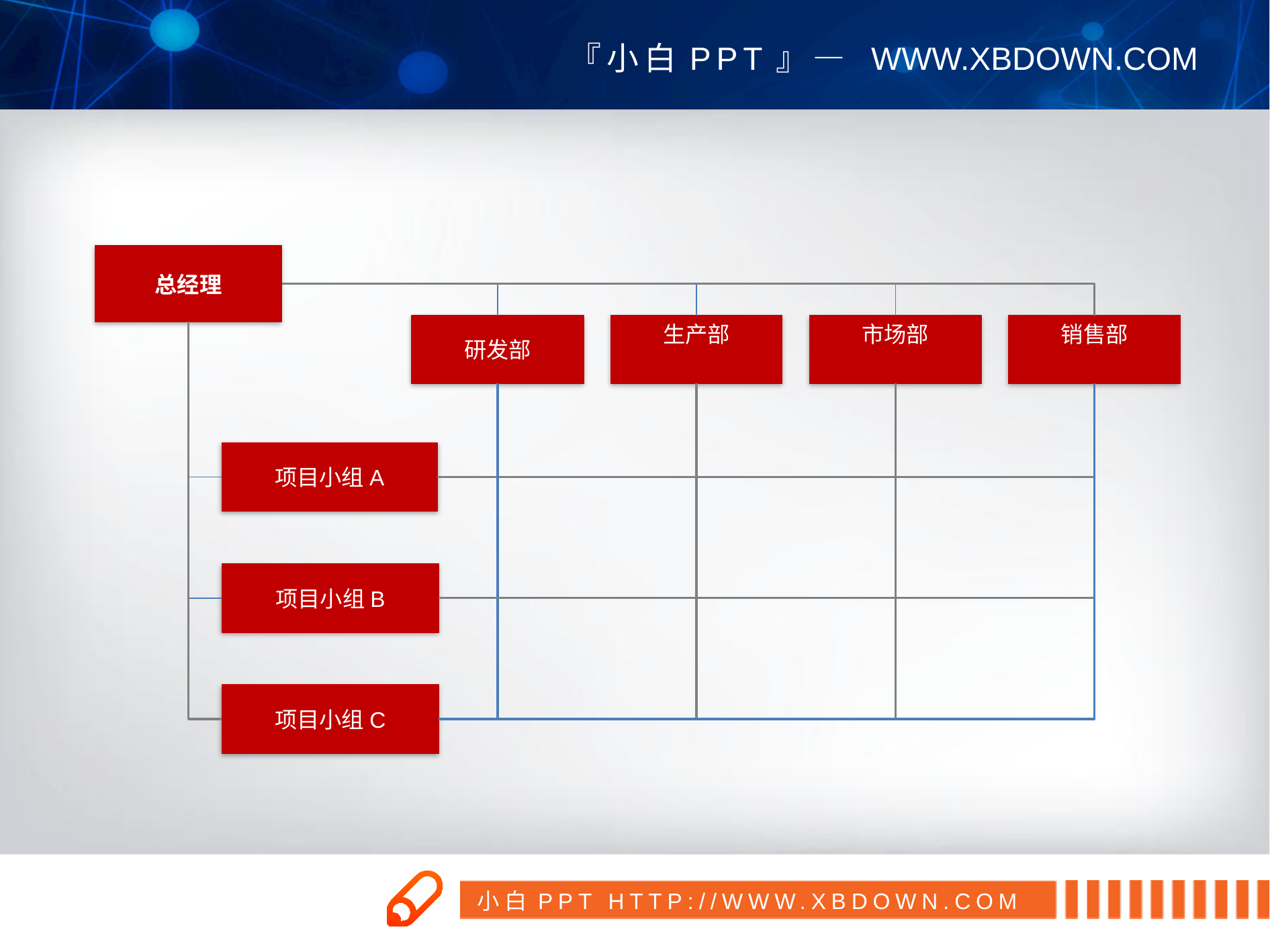

总经理
销售部
研发部
生产部
市场部
项目小组A
项目小组B
项目小组C